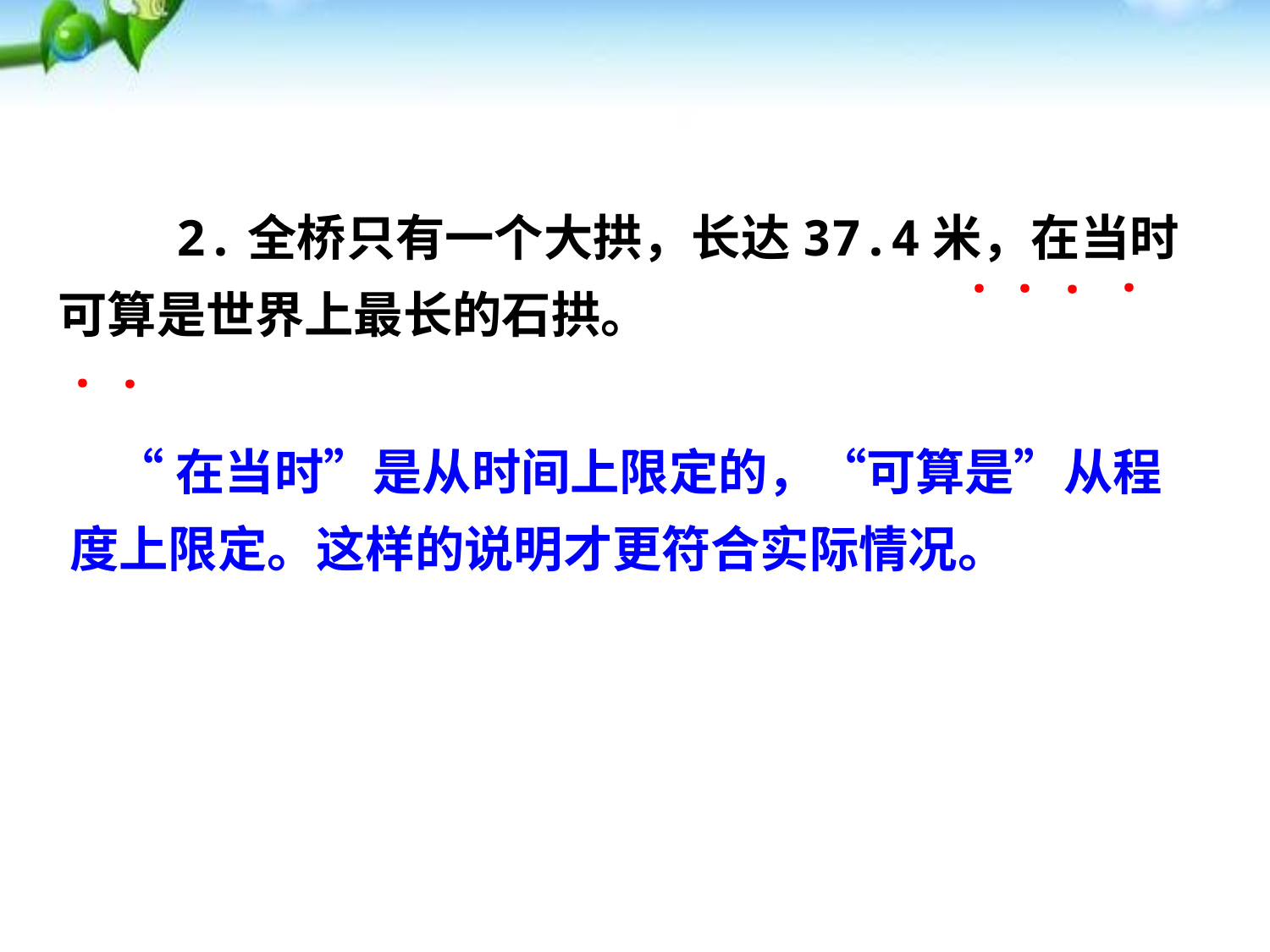

2.全桥只有一个大拱，长达37.4米，在当时可算是世界上最长的石拱。
·
·
·
·
·
·
    “在当时”是从时间上限定的，“可算是”从程度上限定。这样的说明才更符合实际情况。